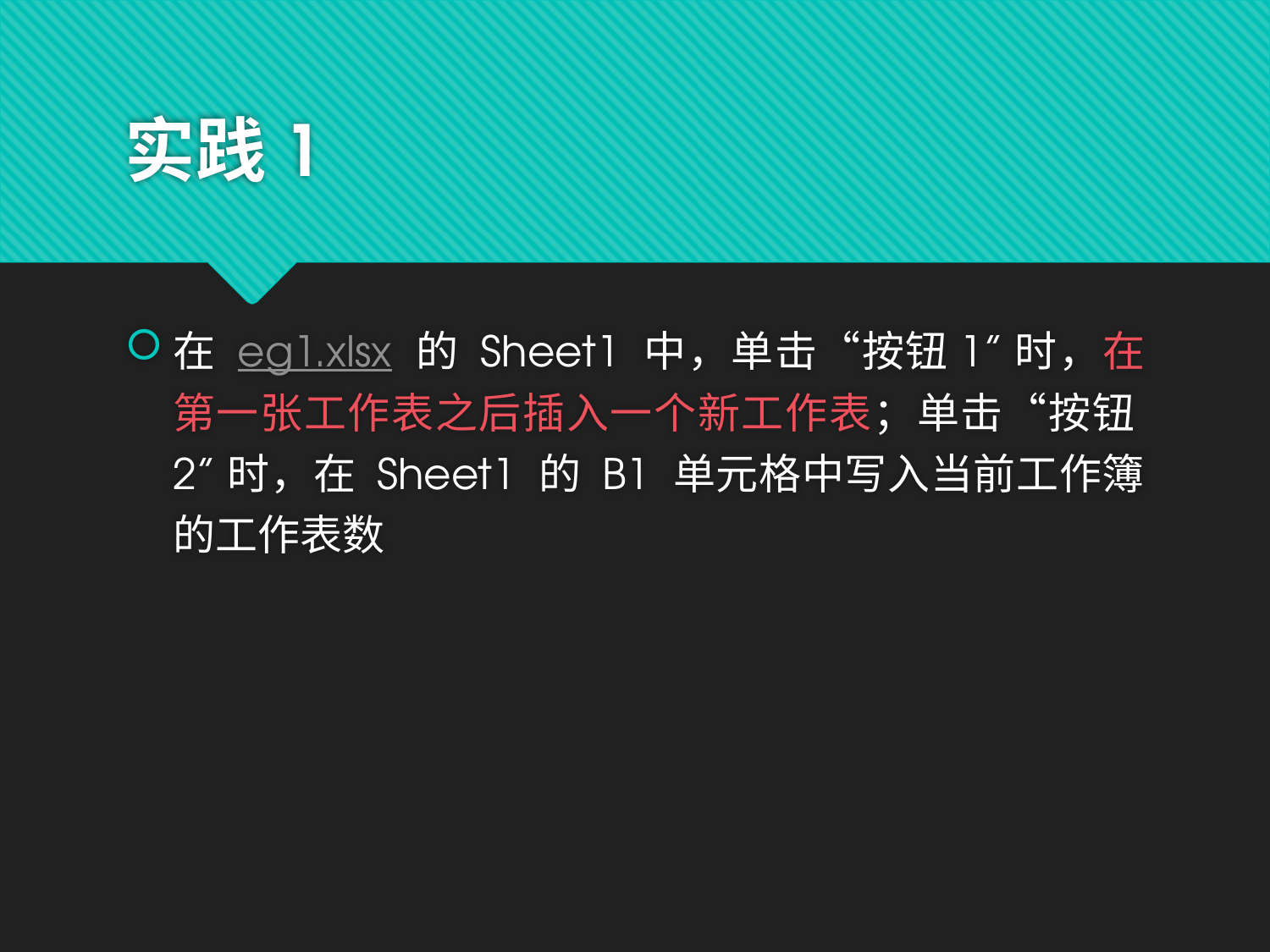

# 实践1
在 eg1.xlsx 的 Sheet1 中，单击“按钮1”时，在第一张工作表之后插入一个新工作表；单击“按钮2”时，在 Sheet1 的 B1 单元格中写入当前工作簿的工作表数